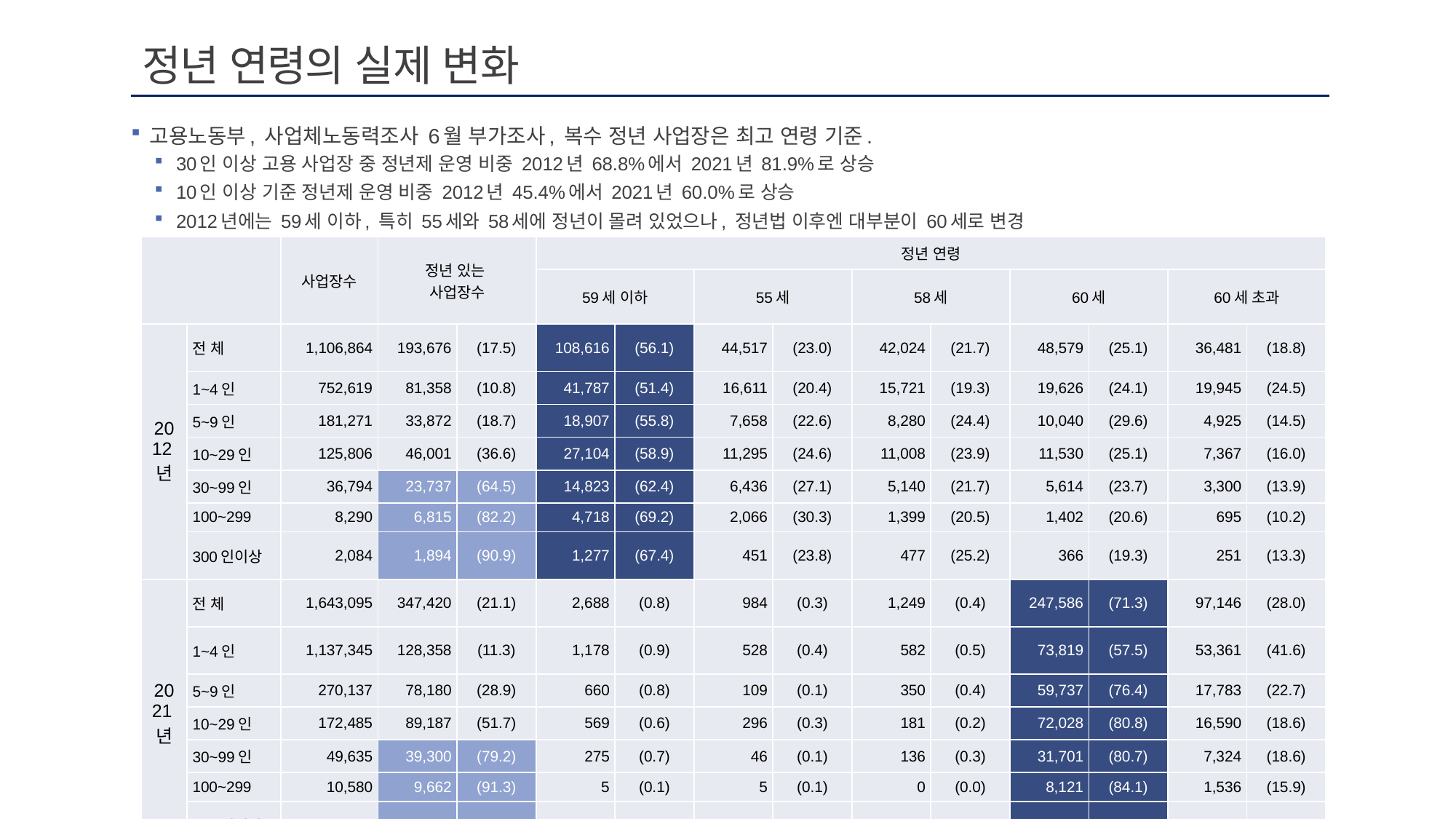

# 정년 연령의 실제 변화
 고용노동부, 사업체노동력조사 6월 부가조사, 복수 정년 사업장은 최고 연령 기준.
30인 이상 고용 사업장 중 정년제 운영 비중 2012년 68.8%에서 2021년 81.9%로 상승
10인 이상 기준 정년제 운영 비중 2012년 45.4%에서 2021년 60.0%로 상승
2012년에는 59세 이하, 특히 55세와 58세에 정년이 몰려 있었으나, 정년법 이후엔 대부분이 60세로 변경

|  |  | 사업장수 | 정년 있는 사업장수 |  | 정년 연령 |  |  |  |  |  |  |  |  |  |
| --- | --- | --- | --- | --- | --- | --- | --- | --- | --- | --- | --- | --- | --- | --- |
|  |  |  |  |  | 59세 이하 |  | 55세 |  | 58세 |  | 60세 |  | 60세 초과 |  |
| 20 12년 | 전 체 | 1,106,864 | 193,676 | (17.5) | 108,616 | (56.1) | 44,517 | (23.0) | 42,024 | (21.7) | 48,579 | (25.1) | 36,481 | (18.8) |
|  | 1~4인 | 752,619 | 81,358 | (10.8) | 41,787 | (51.4) | 16,611 | (20.4) | 15,721 | (19.3) | 19,626 | (24.1) | 19,945 | (24.5) |
|  | 5~9인 | 181,271 | 33,872 | (18.7) | 18,907 | (55.8) | 7,658 | (22.6) | 8,280 | (24.4) | 10,040 | (29.6) | 4,925 | (14.5) |
|  | 10~29인 | 125,806 | 46,001 | (36.6) | 27,104 | (58.9) | 11,295 | (24.6) | 11,008 | (23.9) | 11,530 | (25.1) | 7,367 | (16.0) |
|  | 30~99인 | 36,794 | 23,737 | (64.5) | 14,823 | (62.4) | 6,436 | (27.1) | 5,140 | (21.7) | 5,614 | (23.7) | 3,300 | (13.9) |
|  | 100~299 | 8,290 | 6,815 | (82.2) | 4,718 | (69.2) | 2,066 | (30.3) | 1,399 | (20.5) | 1,402 | (20.6) | 695 | (10.2) |
|  | 300인이상 | 2,084 | 1,894 | (90.9) | 1,277 | (67.4) | 451 | (23.8) | 477 | (25.2) | 366 | (19.3) | 251 | (13.3) |
| 20 21년 | 전 체 | 1,643,095 | 347,420 | (21.1) | 2,688 | (0.8) | 984 | (0.3) | 1,249 | (0.4) | 247,586 | (71.3) | 97,146 | (28.0) |
|  | 1~4인 | 1,137,345 | 128,358 | (11.3) | 1,178 | (0.9) | 528 | (0.4) | 582 | (0.5) | 73,819 | (57.5) | 53,361 | (41.6) |
|  | 5~9인 | 270,137 | 78,180 | (28.9) | 660 | (0.8) | 109 | (0.1) | 350 | (0.4) | 59,737 | (76.4) | 17,783 | (22.7) |
|  | 10~29인 | 172,485 | 89,187 | (51.7) | 569 | (0.6) | 296 | (0.3) | 181 | (0.2) | 72,028 | (80.8) | 16,590 | (18.6) |
|  | 30~99인 | 49,635 | 39,300 | (79.2) | 275 | (0.7) | 46 | (0.1) | 136 | (0.3) | 31,701 | (80.7) | 7,324 | (18.6) |
|  | 100~299 | 10,580 | 9,662 | (91.3) | 5 | (0.1) | 5 | (0.1) | 0 | (0.0) | 8,121 | (84.1) | 1,536 | (15.9) |
|  | 300인이상 | 2,913 | 2,730 | (93.7) | 1 | (0.0) | 0 | (0.0) | 0 | (0.0) | 2,179 | (79.8) | 550 | (20.1) |